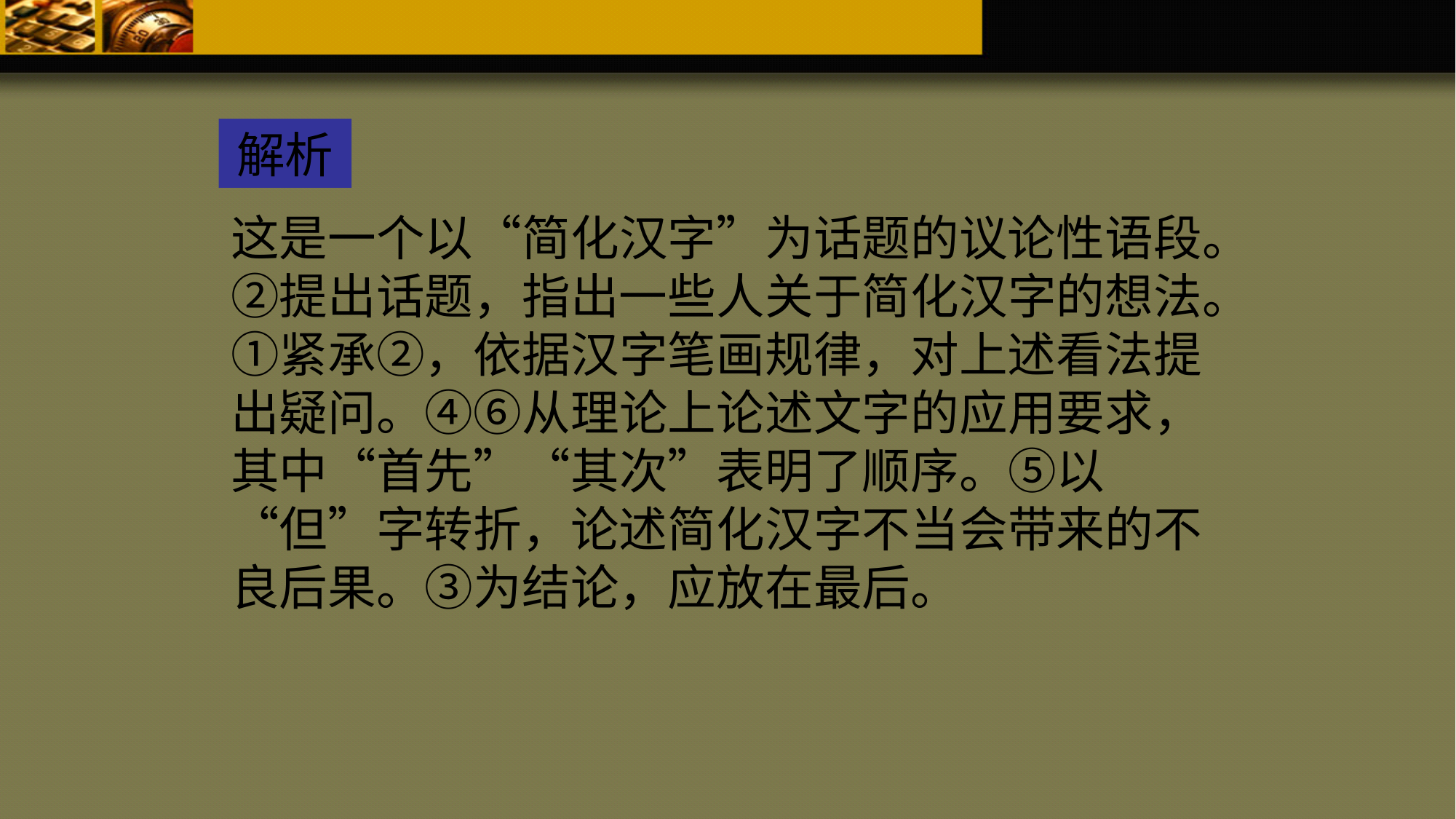

解析
这是一个以“简化汉字”为话题的议论性语段。②提出话题，指出一些人关于简化汉字的想法。①紧承②，依据汉字笔画规律，对上述看法提出疑问。④⑥从理论上论述文字的应用要求，其中“首先”“其次”表明了顺序。⑤以“但”字转折，论述简化汉字不当会带来的不良后果。③为结论，应放在最后。